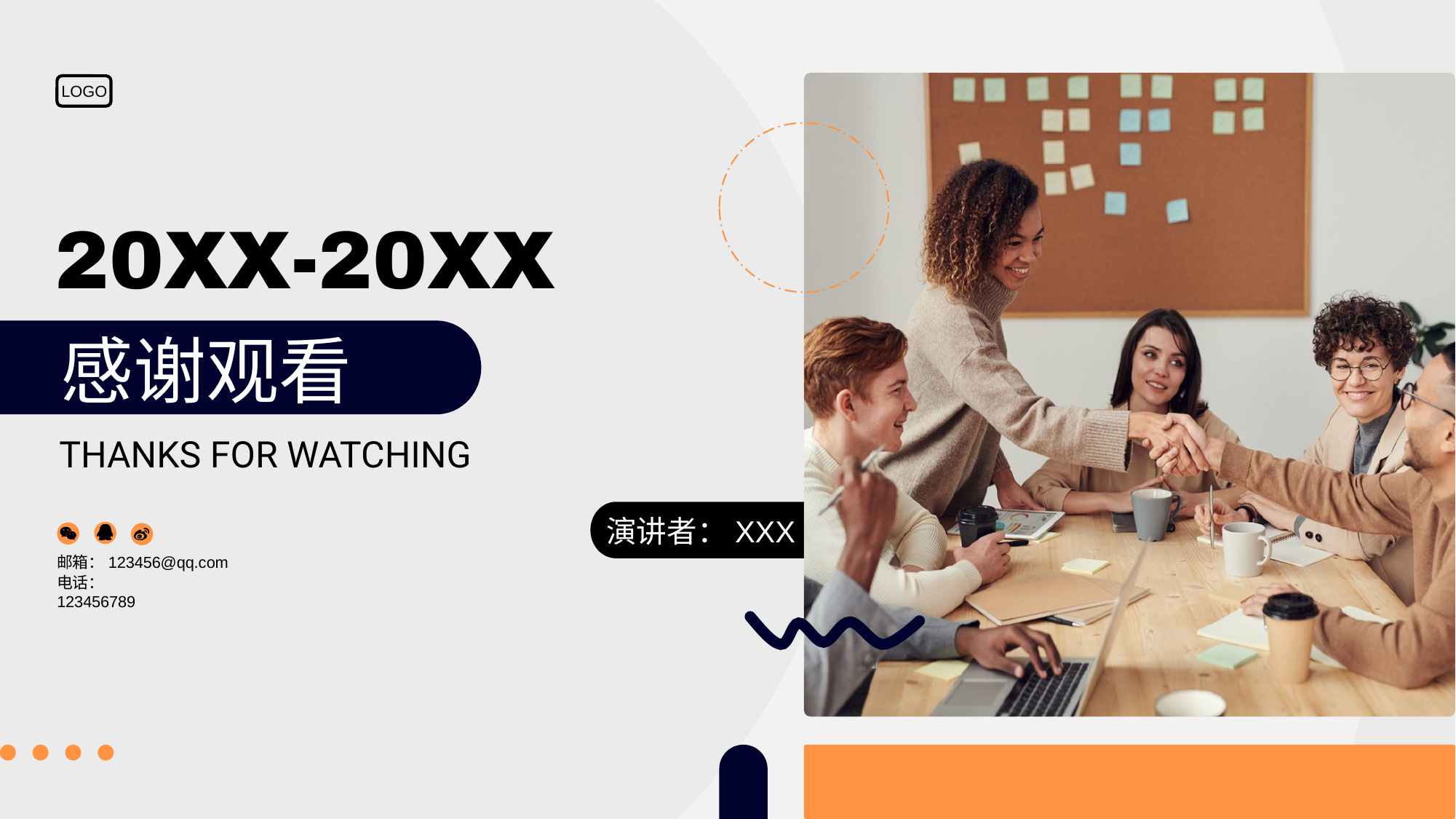

LOGO

20XX-20XX
感谢观看

THANKS FOR WATCHING

演讲者：XXX

邮箱：123456@qq.com
电话：123456789